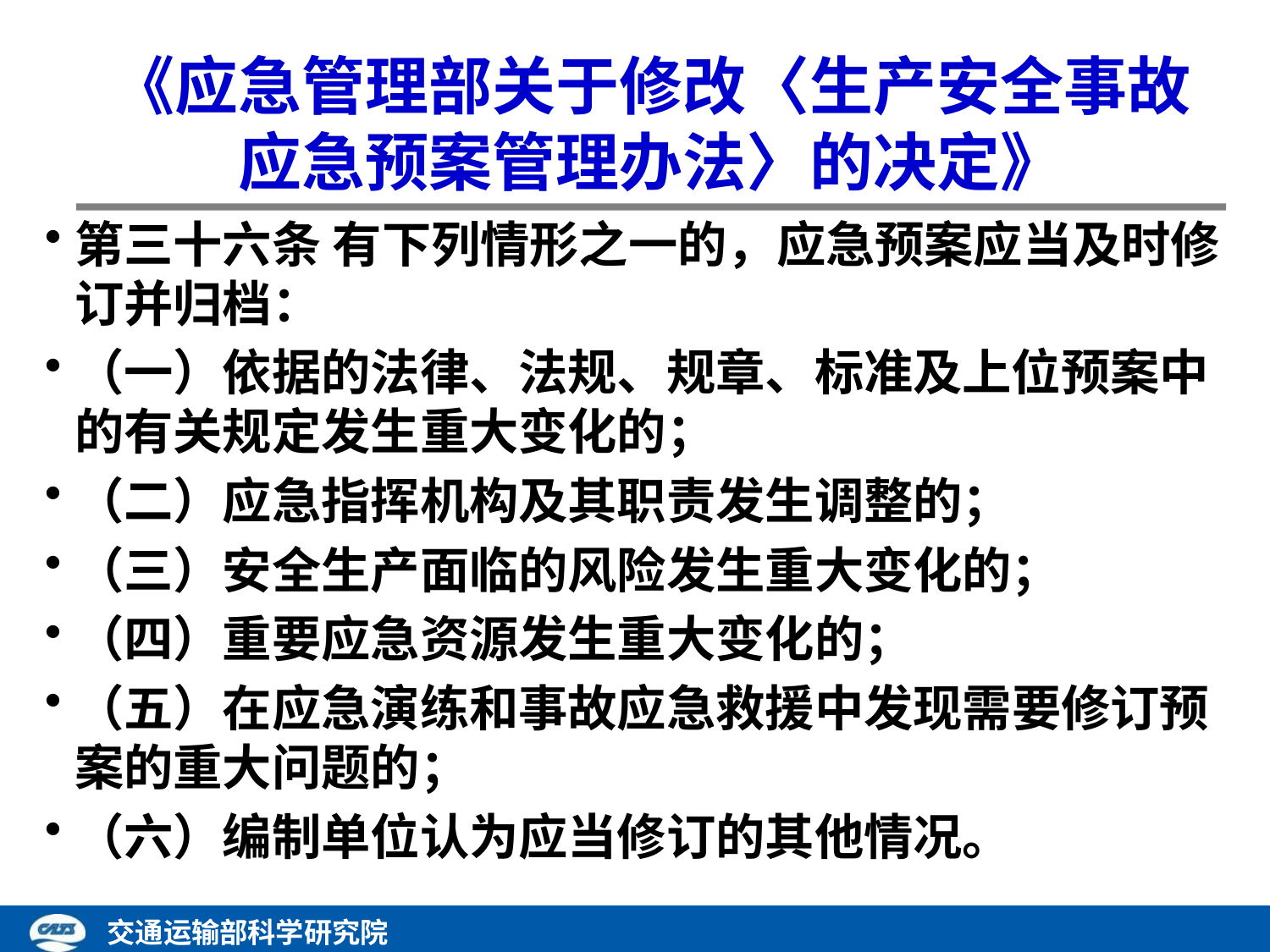

《应急管理部关于修改〈生产安全事故应急预案管理办法〉的决定》
第三十六条 有下列情形之一的，应急预案应当及时修订并归档：
（一）依据的法律、法规、规章、标准及上位预案中的有关规定发生重大变化的；
（二）应急指挥机构及其职责发生调整的；
（三）安全生产面临的风险发生重大变化的；
（四）重要应急资源发生重大变化的；
（五）在应急演练和事故应急救援中发现需要修订预案的重大问题的；
（六）编制单位认为应当修订的其他情况。